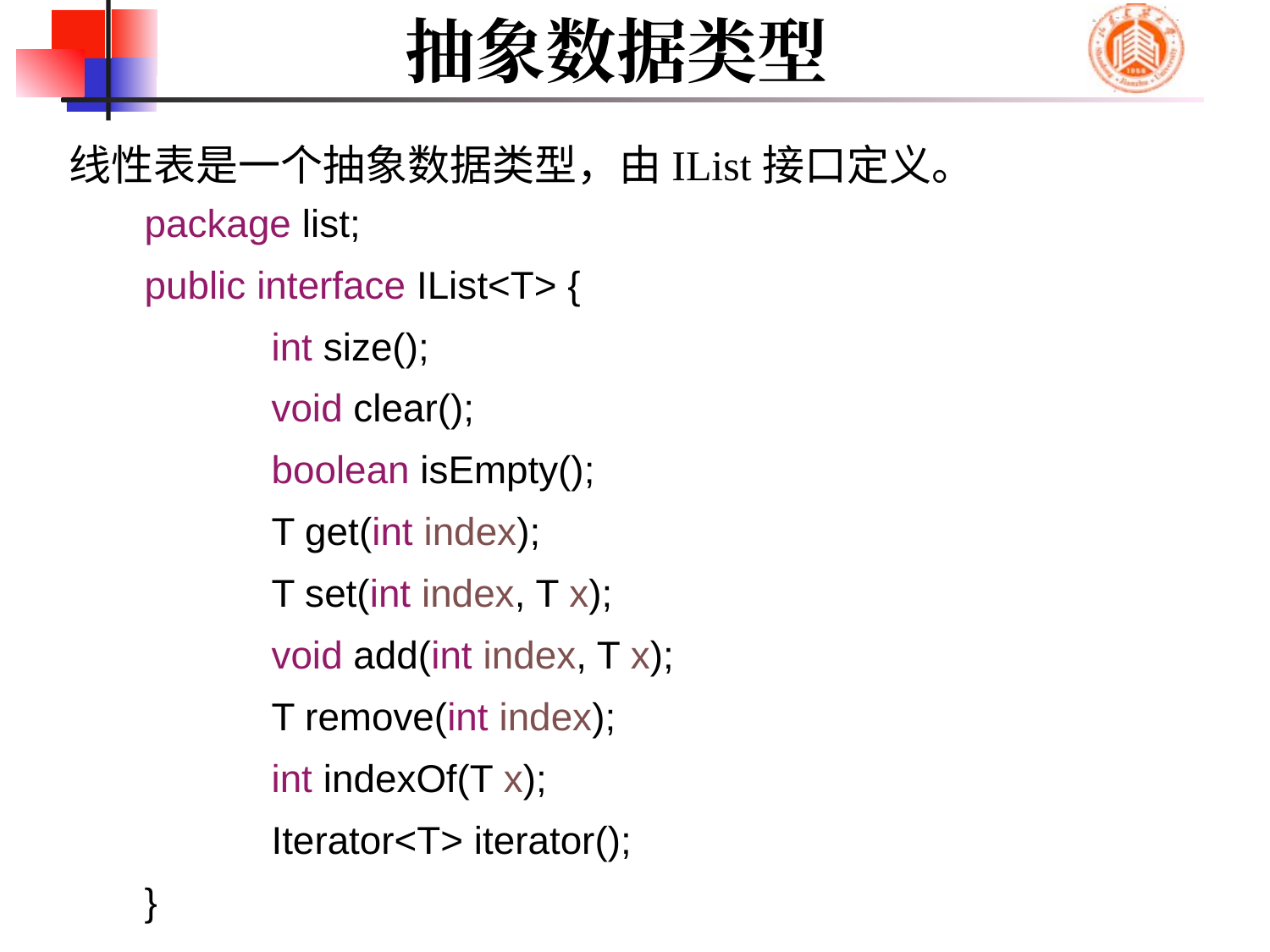

# 抽象数据类型
线性表是一个抽象数据类型，由IList接口定义。
package list;
public interface IList<T> {
	int size();
	void clear();
	boolean isEmpty();
	T get(int index);
	T set(int index, T x);
	void add(int index, T x);
	T remove(int index);
  	int indexOf(T x);
	Iterator<T> iterator();
}